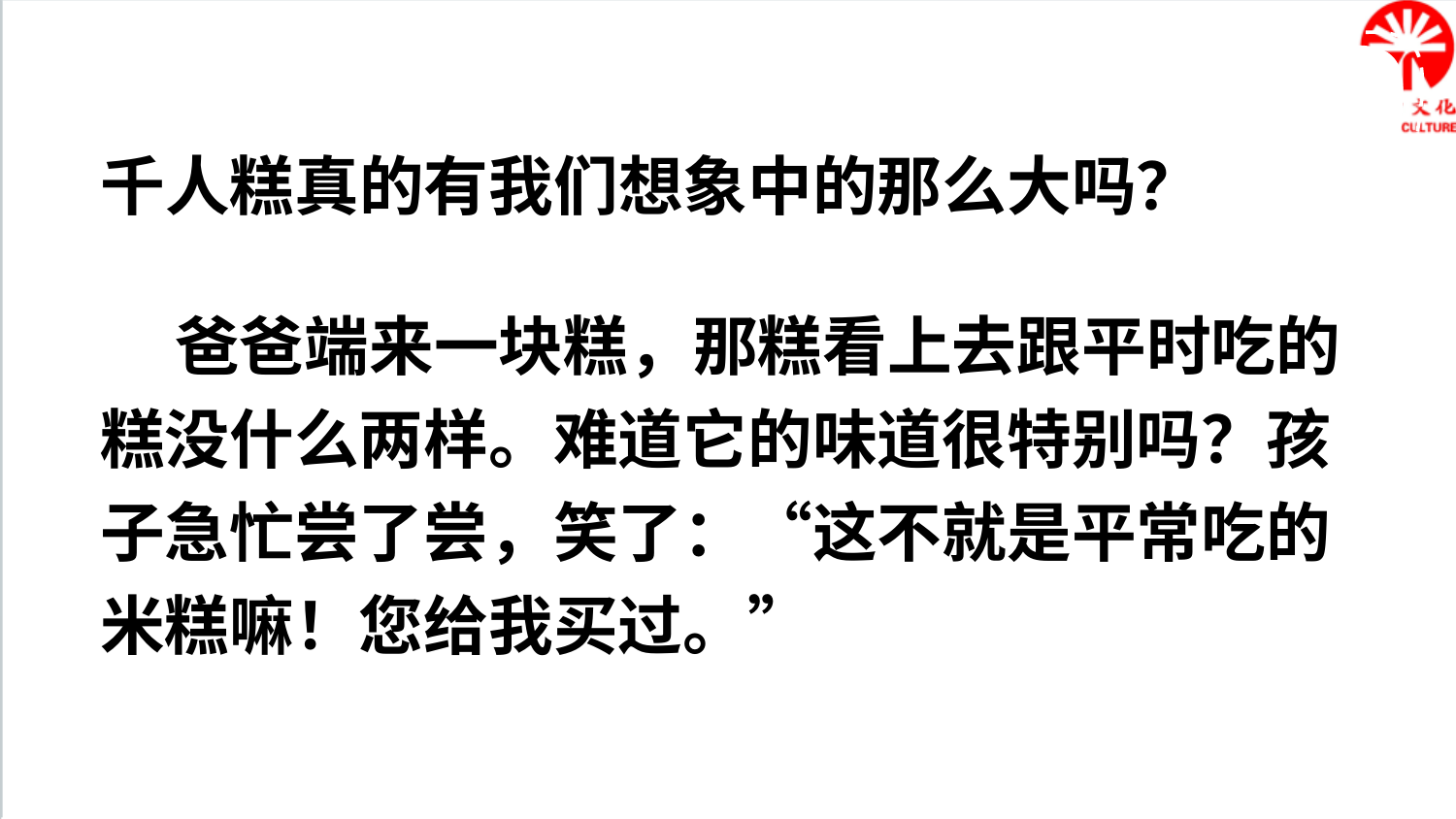

千人糕真的有我们想象中的那么大吗？
    爸爸端来一块糕，那糕看上去跟平时吃的糕没什么两样。难道它的味道很特别吗？孩子急忙尝了尝，笑了：“这不就是平常吃的米糕嘛！您给我买过。”